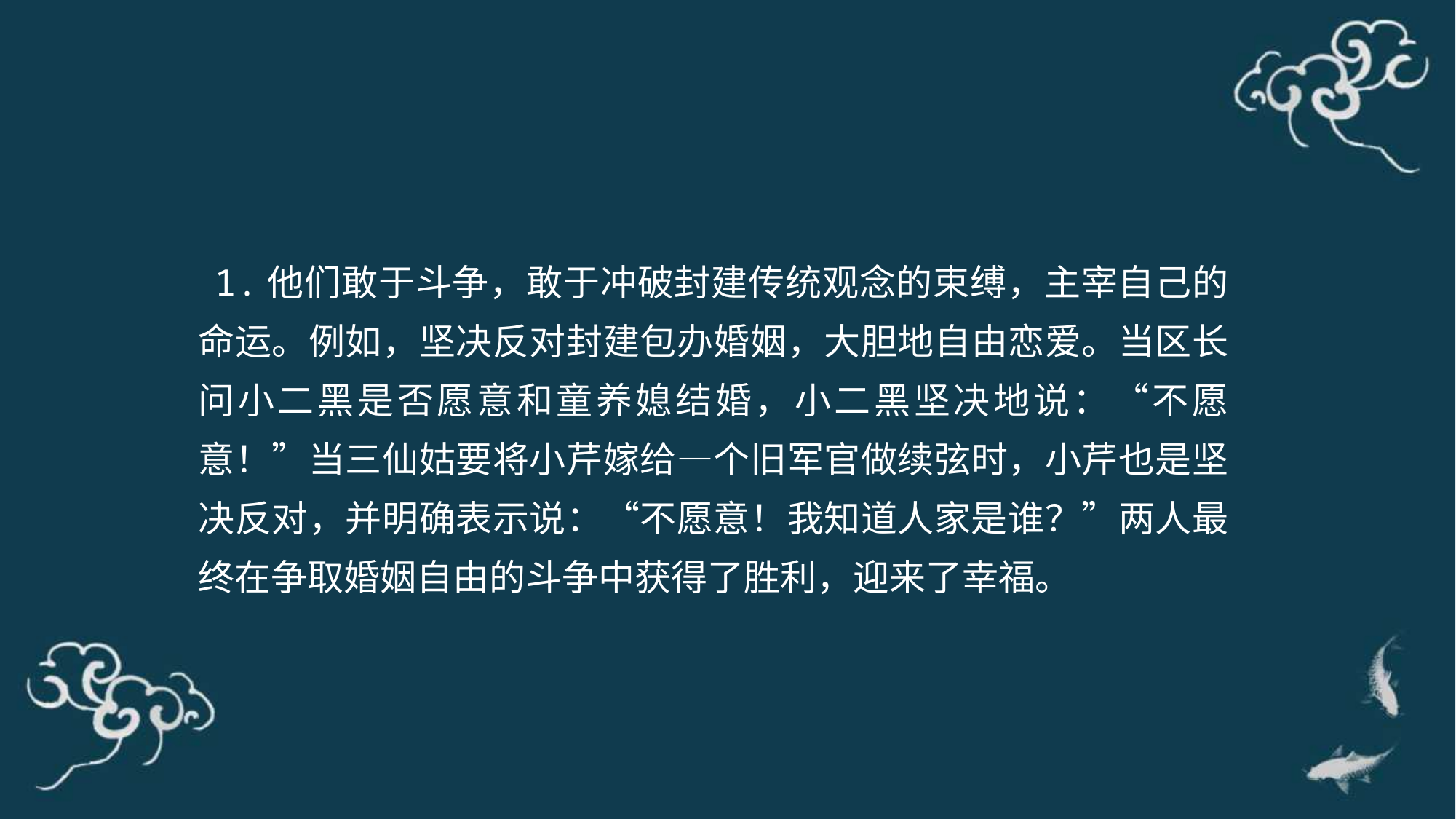

1.他们敢于斗争，敢于冲破封建传统观念的束缚，主宰自己的命运。例如，坚决反对封建包办婚姻，大胆地自由恋爱。当区长问小二黑是否愿意和童养媳结婚，小二黑坚决地说：“不愿意！”当三仙姑要将小芹嫁给—个旧军官做续弦时，小芹也是坚决反对，并明确表示说：“不愿意！我知道人家是谁？”两人最终在争取婚姻自由的斗争中获得了胜利，迎来了幸福。